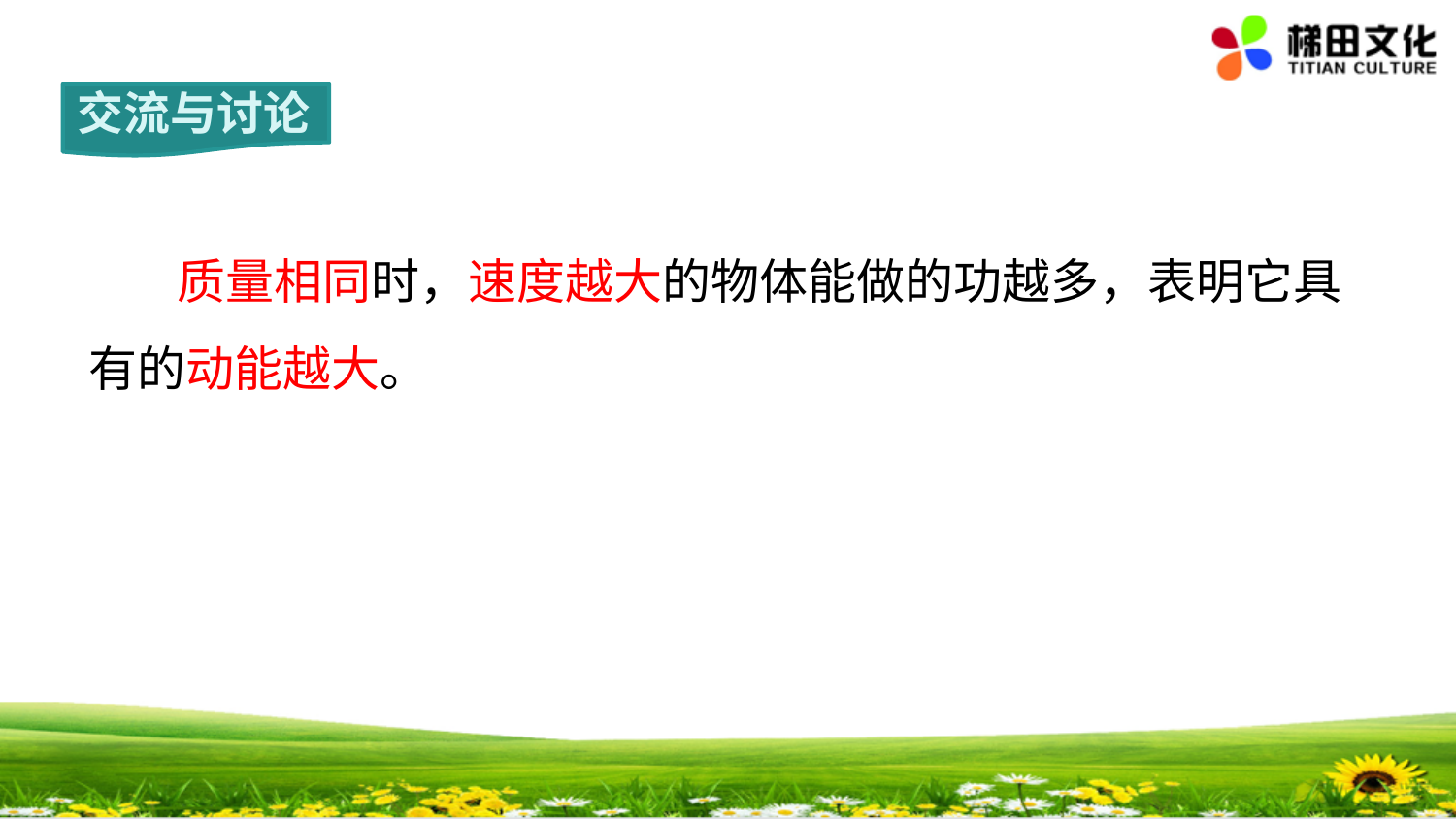

交流与讨论

       质量相同时，速度越大的物体能做的功越多，表明它具有的动能越大。